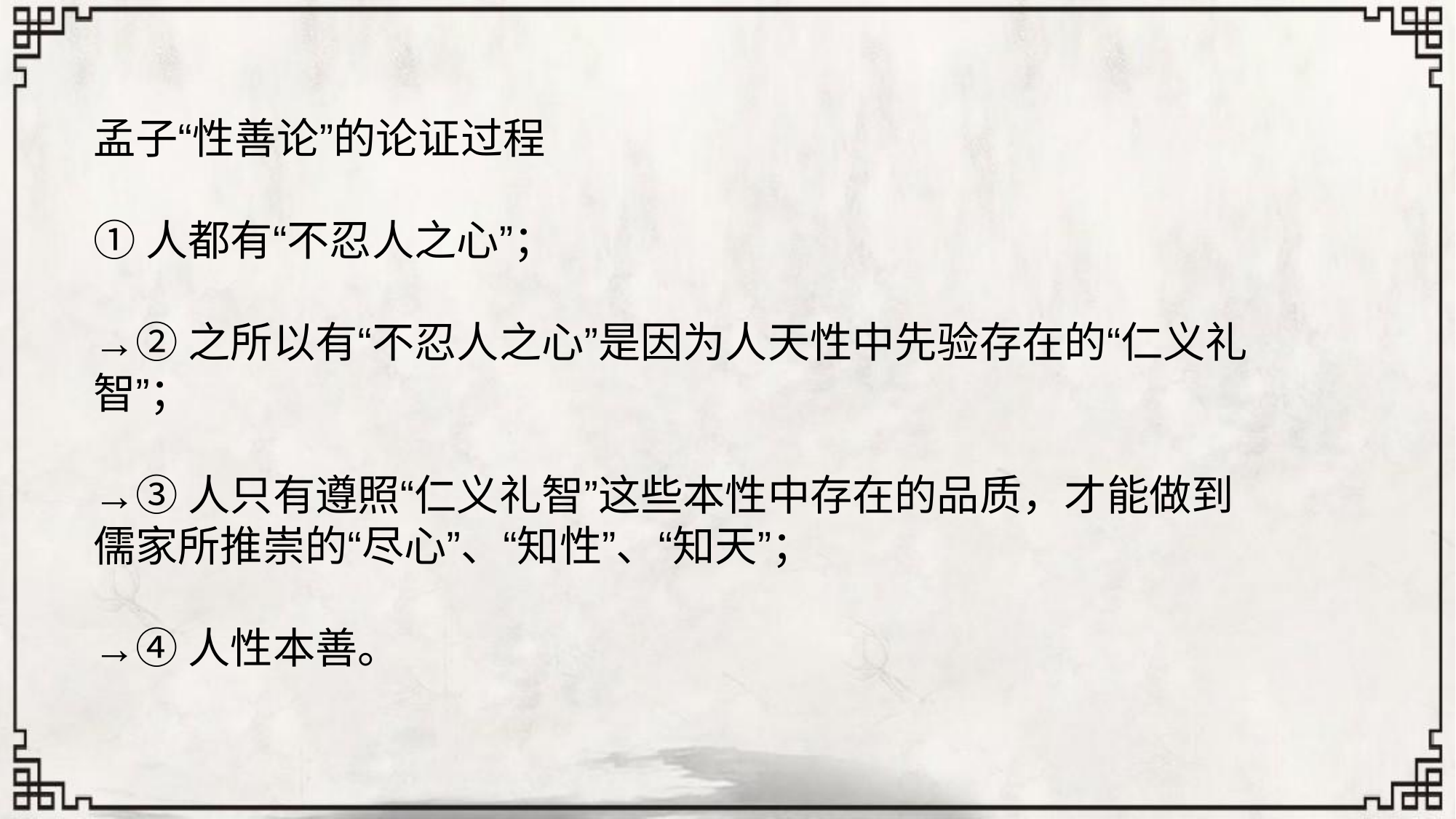

孟子“性善论”的论证过程

①人都有“不忍人之心”；

→②之所以有“不忍人之心”是因为人天性中先验存在的“仁义礼智”；

→③人只有遵照“仁义礼智”这些本性中存在的品质，才能做到儒家所推崇的“尽心”、“知性”、“知天”；

→④人性本善。